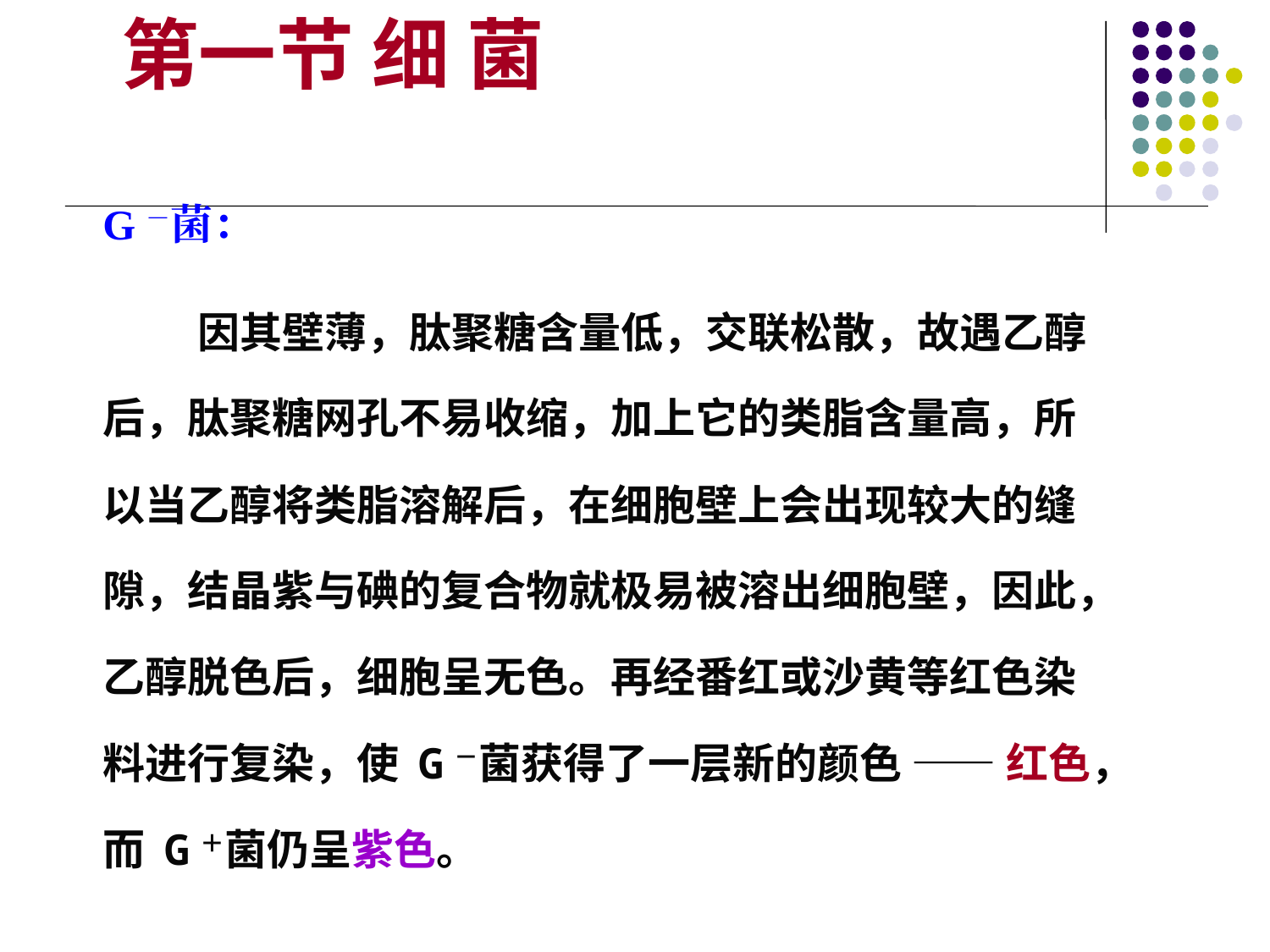

第一节 细 菌
G－菌：
        因其壁薄，肽聚糖含量低，交联松散，故遇乙醇后，肽聚糖网孔不易收缩，加上它的类脂含量高，所以当乙醇将类脂溶解后，在细胞壁上会出现较大的缝隙，结晶紫与碘的复合物就极易被溶出细胞壁，因此，乙醇脱色后，细胞呈无色。再经番红或沙黄等红色染料进行复染，使 G－菌获得了一层新的颜色 —— 红色，而 G＋菌仍呈紫色。